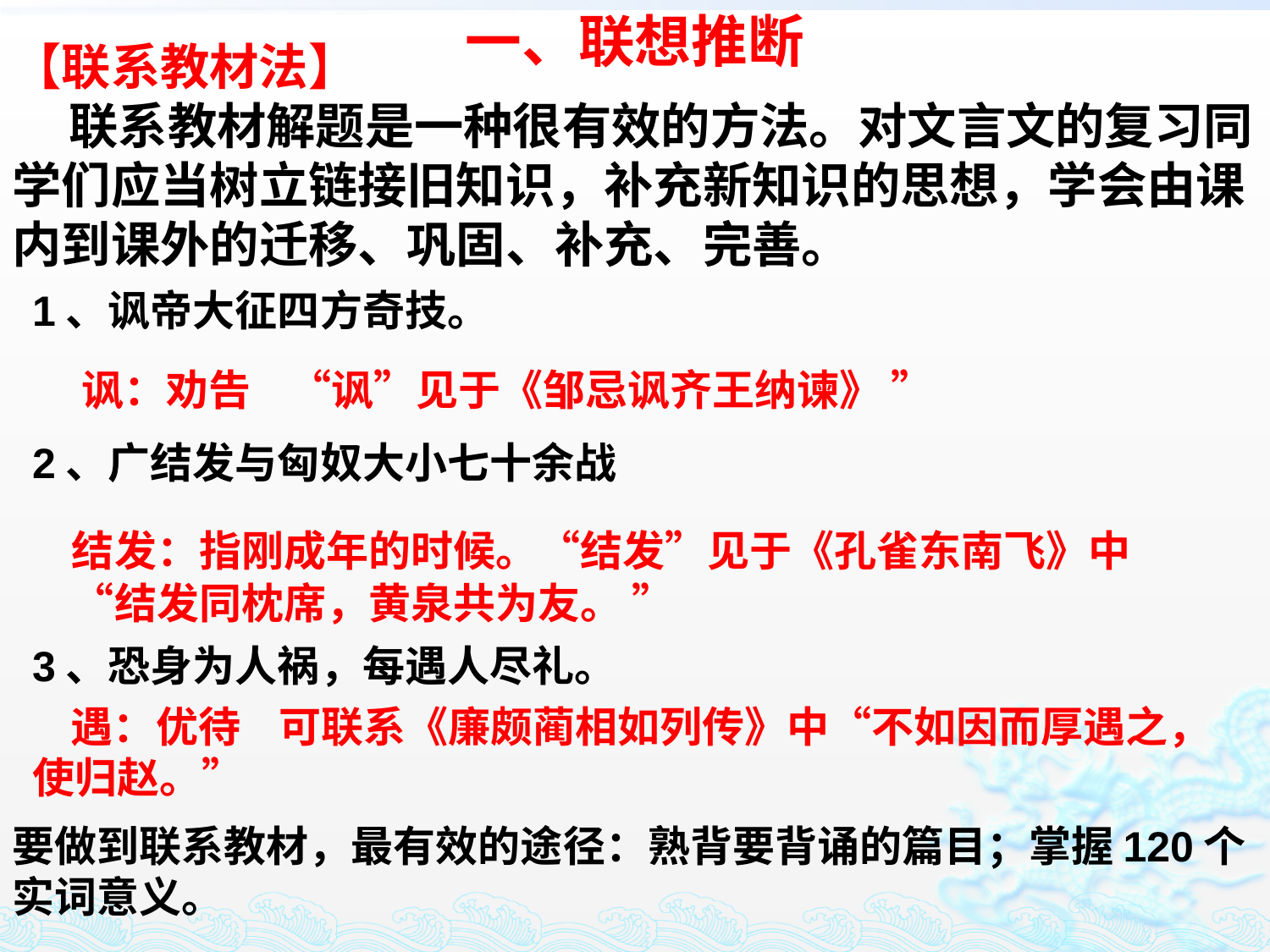

一、联想推断
【联系教材法】
    联系教材解题是一种很有效的方法。对文言文的复习同学们应当树立链接旧知识，补充新知识的思想，学会由课内到课外的迁移、巩固、补充、完善。

1、讽帝大征四方奇技。

2、广结发与匈奴大小七十余战

3、恐身为人祸，每遇人尽礼。
讽：劝告    “讽”见于《邹忌讽齐王纳谏》 ”
结发：指刚成年的时候。“结发”见于《孔雀东南飞》中“结发同枕席，黄泉共为友。 ”
   遇：优待    可联系《廉颇蔺相如列传》中“不如因而厚遇之，使归赵。”
要做到联系教材，最有效的途径：熟背要背诵的篇目；掌握120个实词意义。